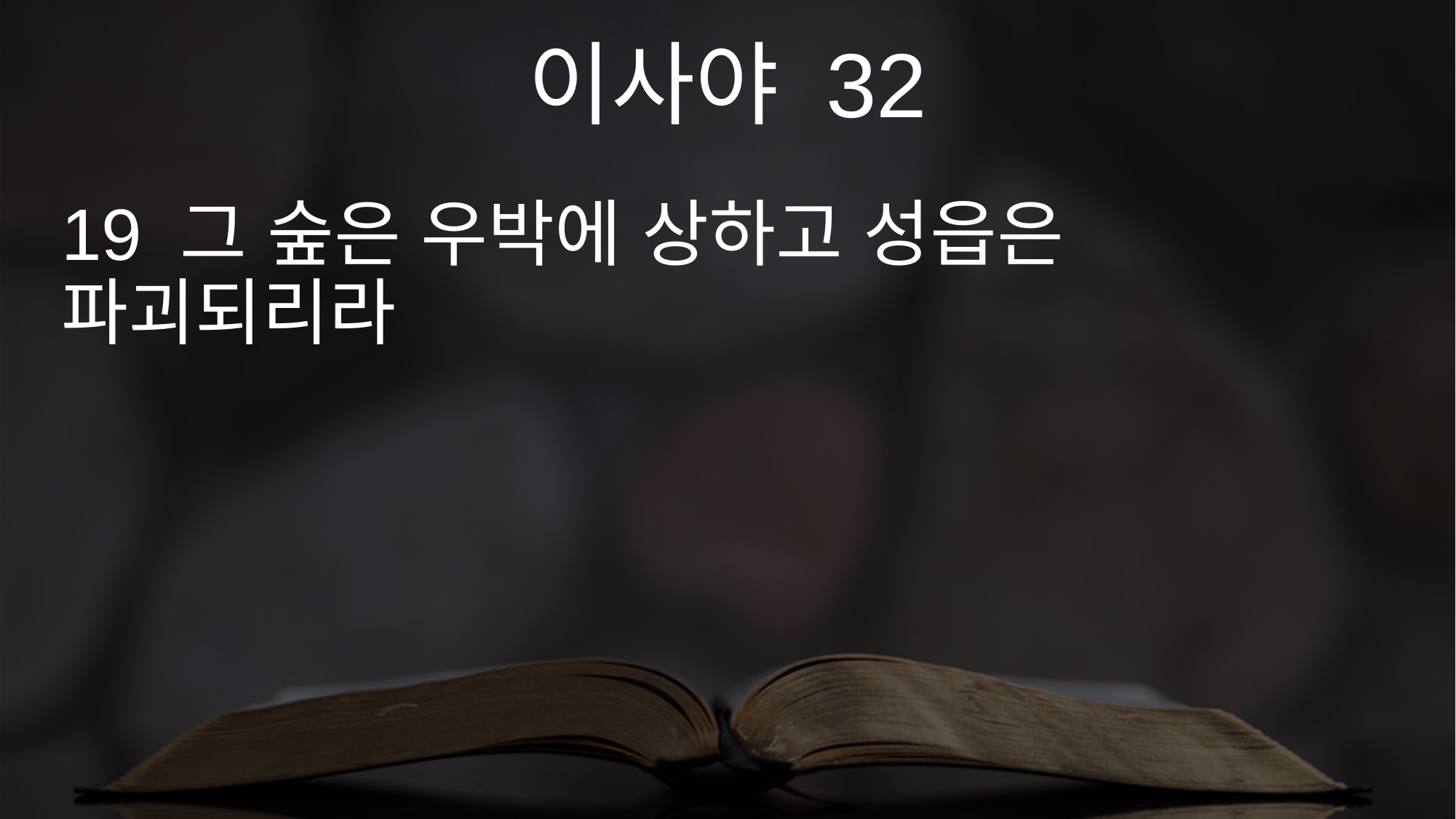

이사야 32
19 그 숲은 우박에 상하고 성읍은 파괴되리라